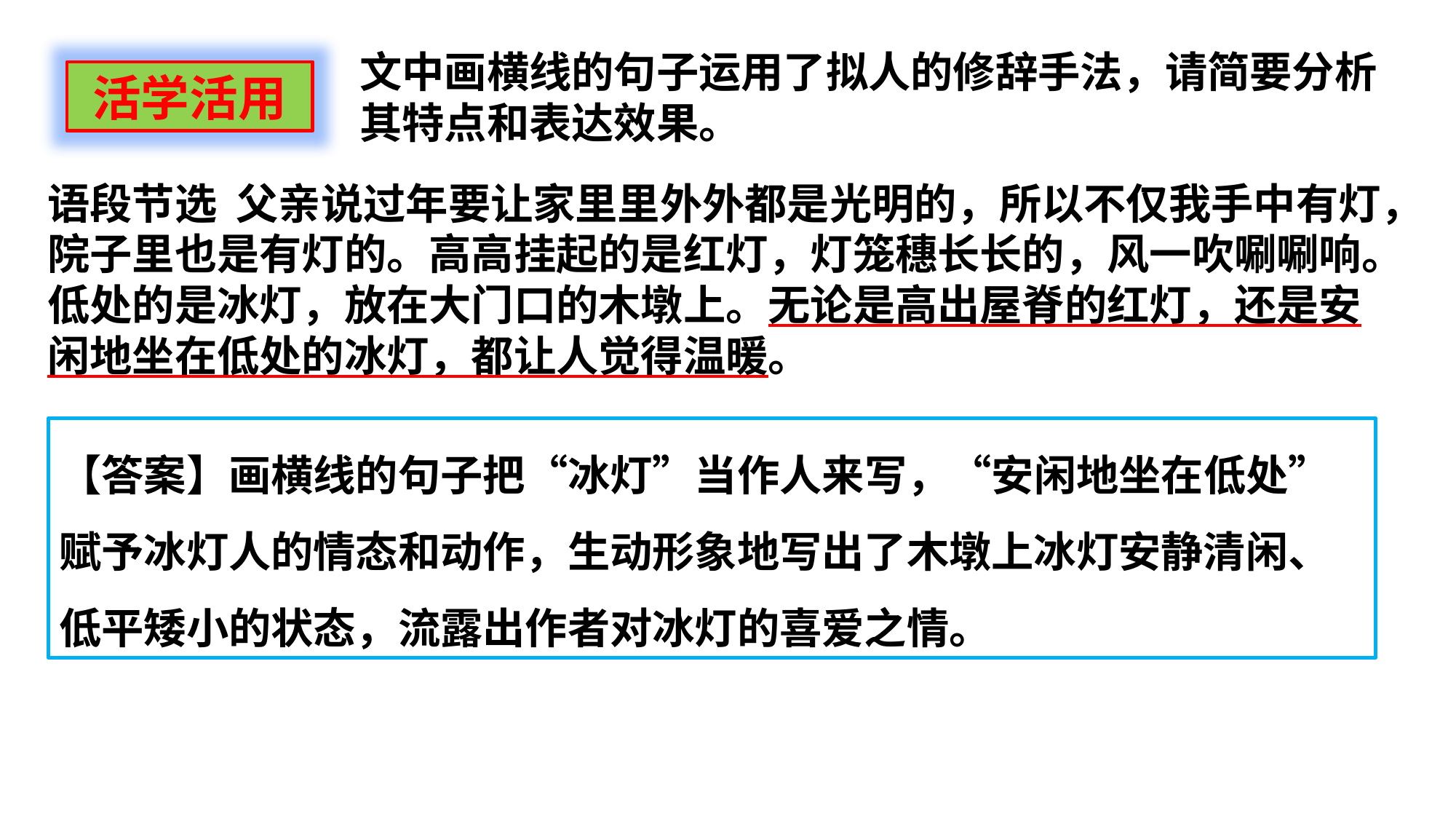

文中画横线的句子运用了拟人的修辞手法，请简要分析其特点和表达效果。
活学活用
语段节选  父亲说过年要让家里里外外都是光明的，所以不仅我手中有灯，院子里也是有灯的。高高挂起的是红灯，灯笼穗长长的，风一吹唰唰响。低处的是冰灯，放在大门口的木墩上。无论是高出屋脊的红灯，还是安闲地坐在低处的冰灯，都让人觉得温暖。
【答案】画横线的句子把“冰灯”当作人来写，“安闲地坐在低处”赋予冰灯人的情态和动作，生动形象地写出了木墩上冰灯安静清闲、低平矮小的状态，流露出作者对冰灯的喜爱之情。